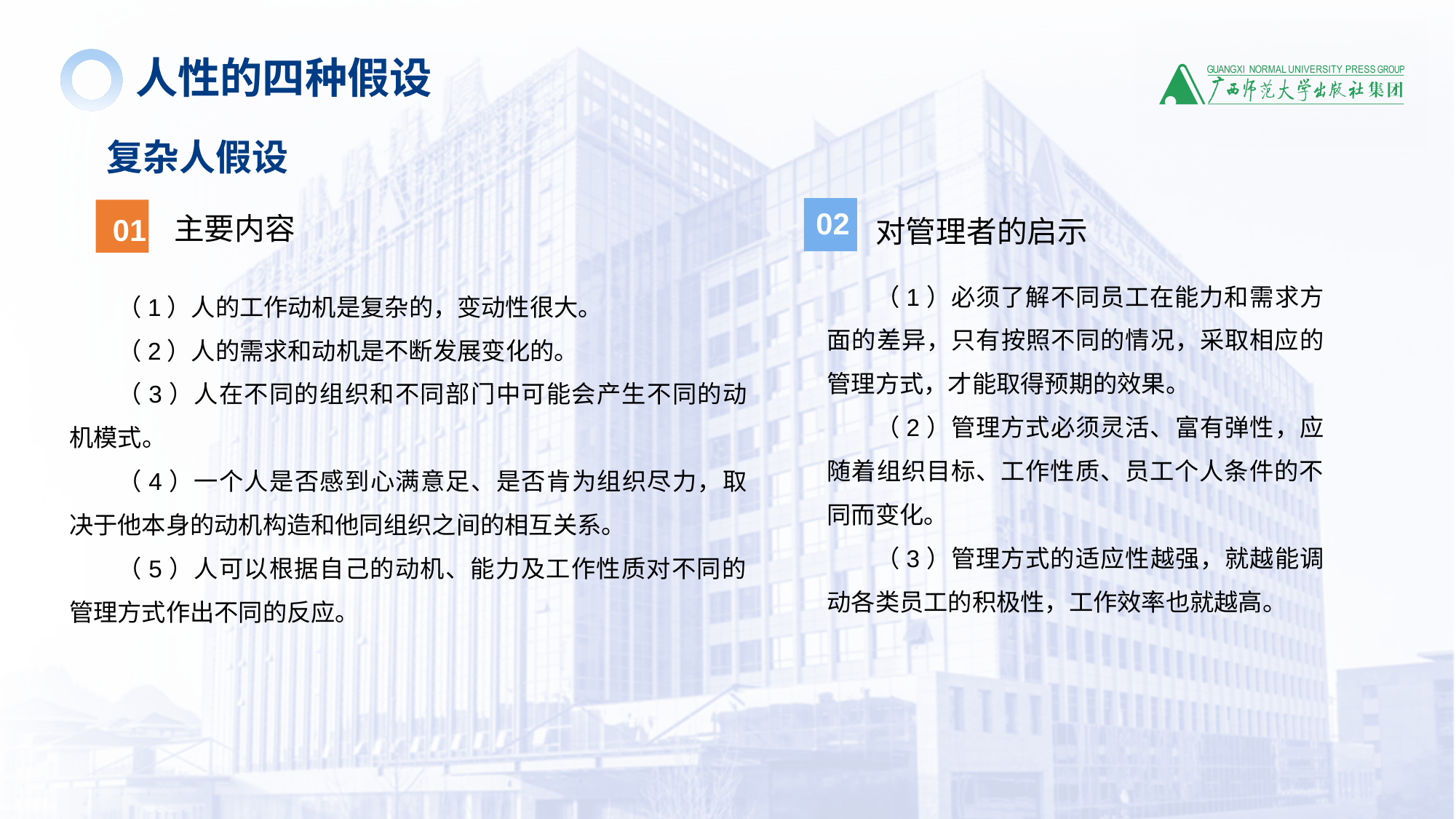

人性的四种假设

复杂人假设
01

02

主要内容
对管理者的启示
（1）必须了解不同员工在能力和需求方面的差异，只有按照不同的情况，采取相应的管理方式，才能取得预期的效果。
（2）管理方式必须灵活、富有弹性，应随着组织目标、工作性质、员工个人条件的不同而变化。
（3）管理方式的适应性越强，就越能调动各类员工的积极性，工作效率也就越高。
（1）人的工作动机是复杂的，变动性很大。
（2）人的需求和动机是不断发展变化的。
（3）人在不同的组织和不同部门中可能会产生不同的动机模式。
（4）一个人是否感到心满意足、是否肯为组织尽力，取决于他本身的动机构造和他同组织之间的相互关系。
（5）人可以根据自己的动机、能力及工作性质对不同的管理方式作出不同的反应。